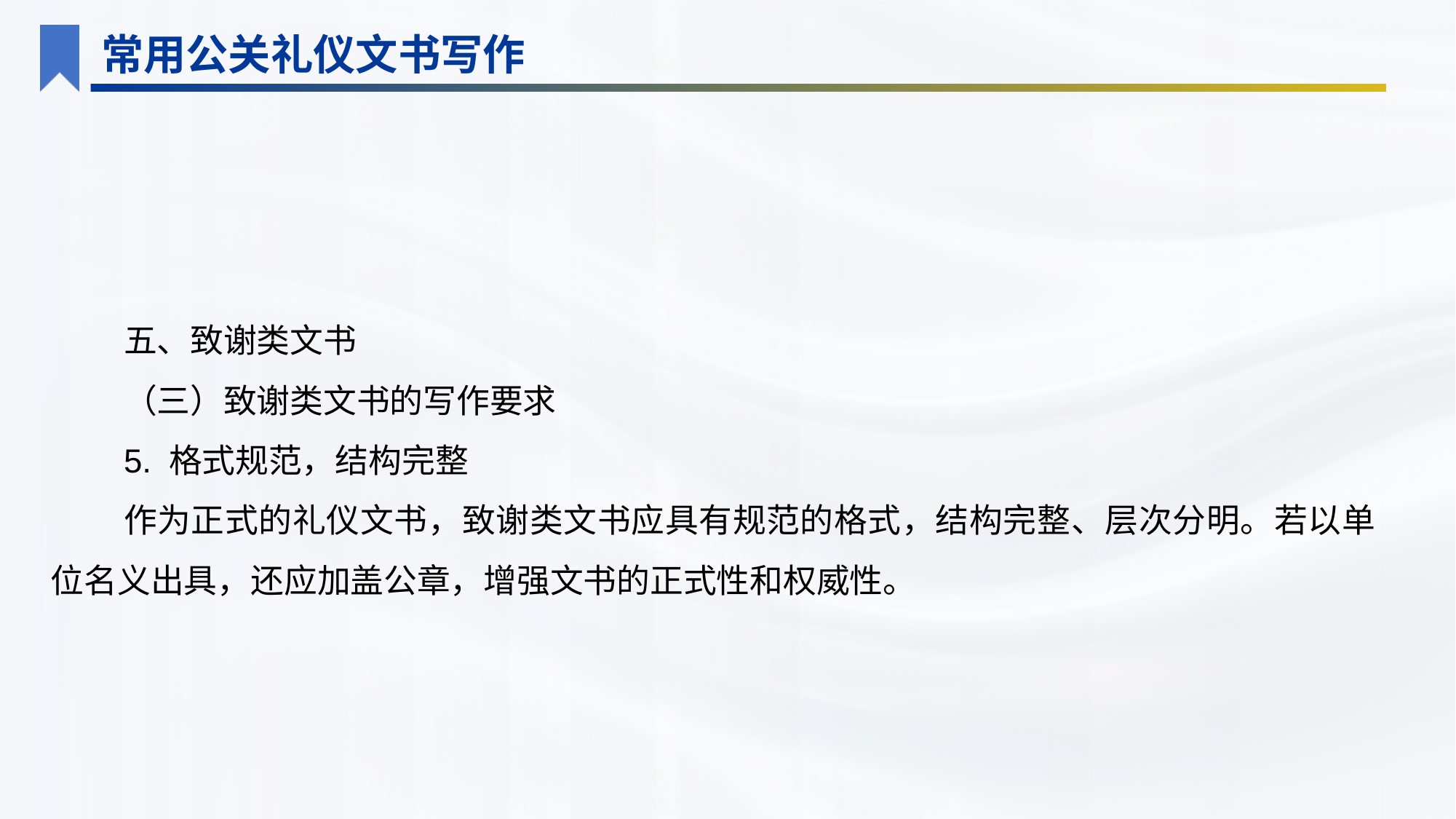

常用公关礼仪文书写作
五、致谢类文书
（三）致谢类文书的写作要求
5. 格式规范，结构完整
作为正式的礼仪文书，致谢类文书应具有规范的格式，结构完整、层次分明。若以单位名义出具，还应加盖公章，增强文书的正式性和权威性。